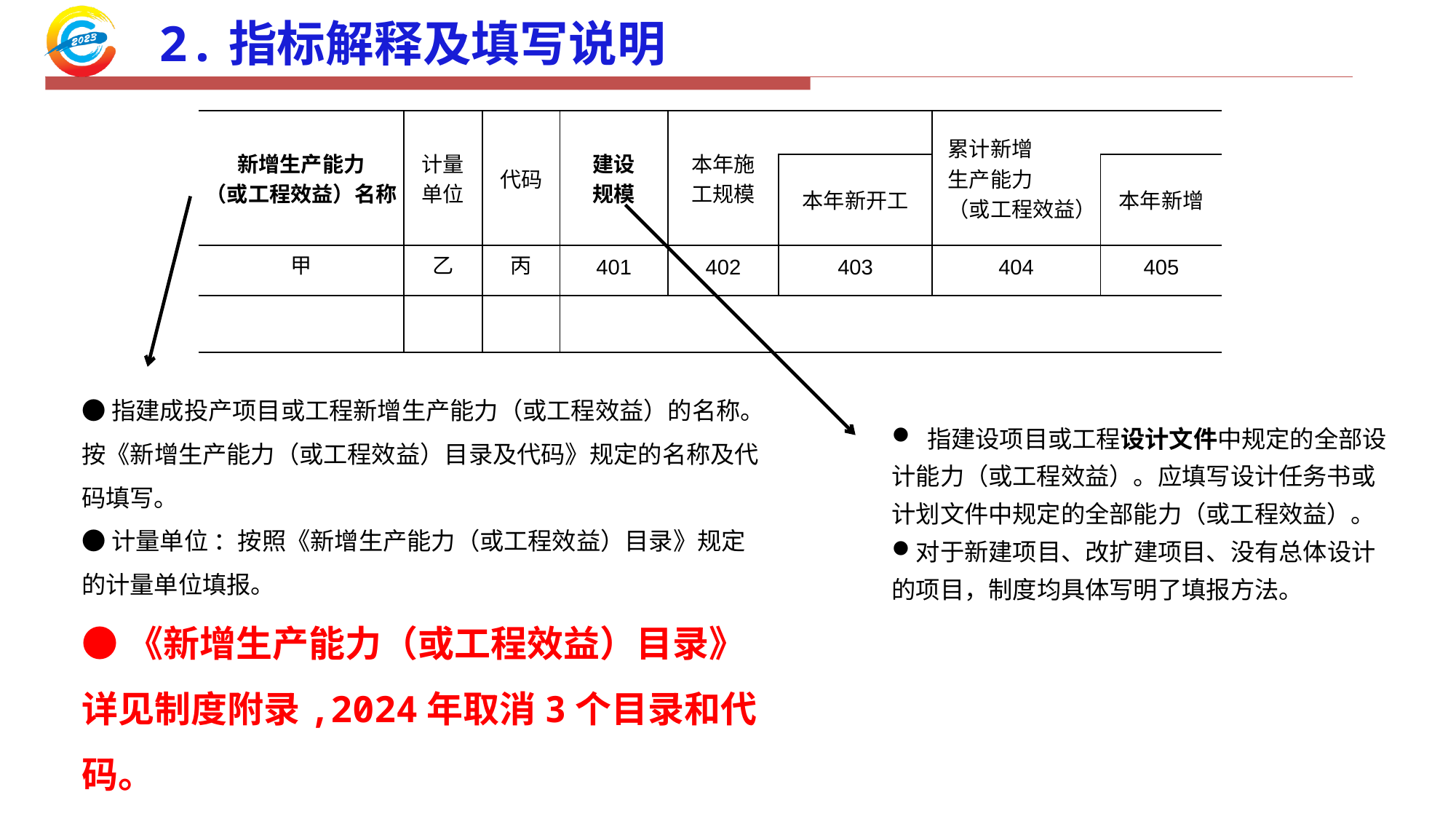

# 2.指标解释及填写说明
| 新增生产能力 （或工程效益）名称 | 计量 单位 | 代码 | 建设 规模 | 本年施 工规模 |  | 累计新增 生产能力 （或工程效益） |  |
| --- | --- | --- | --- | --- | --- | --- | --- |
|  |  |  |  |  | 本年新开工 |  | 本年新增 |
| 甲 | 乙 | 丙 | 401 | 402 | 403 | 404 | 405 |
|  |  |  |  |  |  |  |  |
●指建成投产项目或工程新增生产能力（或工程效益）的名称。按《新增生产能力（或工程效益）目录及代码》规定的名称及代码填写。
●计量单位 ：按照《新增生产能力（或工程效益）目录》规定的计量单位填报。
●《新增生产能力（或工程效益）目录》详见制度附录,2024年取消3个目录和代码。
 指建设项目或工程设计文件中规定的全部设计能力（或工程效益）。应填写设计任务书或计划文件中规定的全部能力（或工程效益）。
对于新建项目、改扩建项目、没有总体设计的项目，制度均具体写明了填报方法。